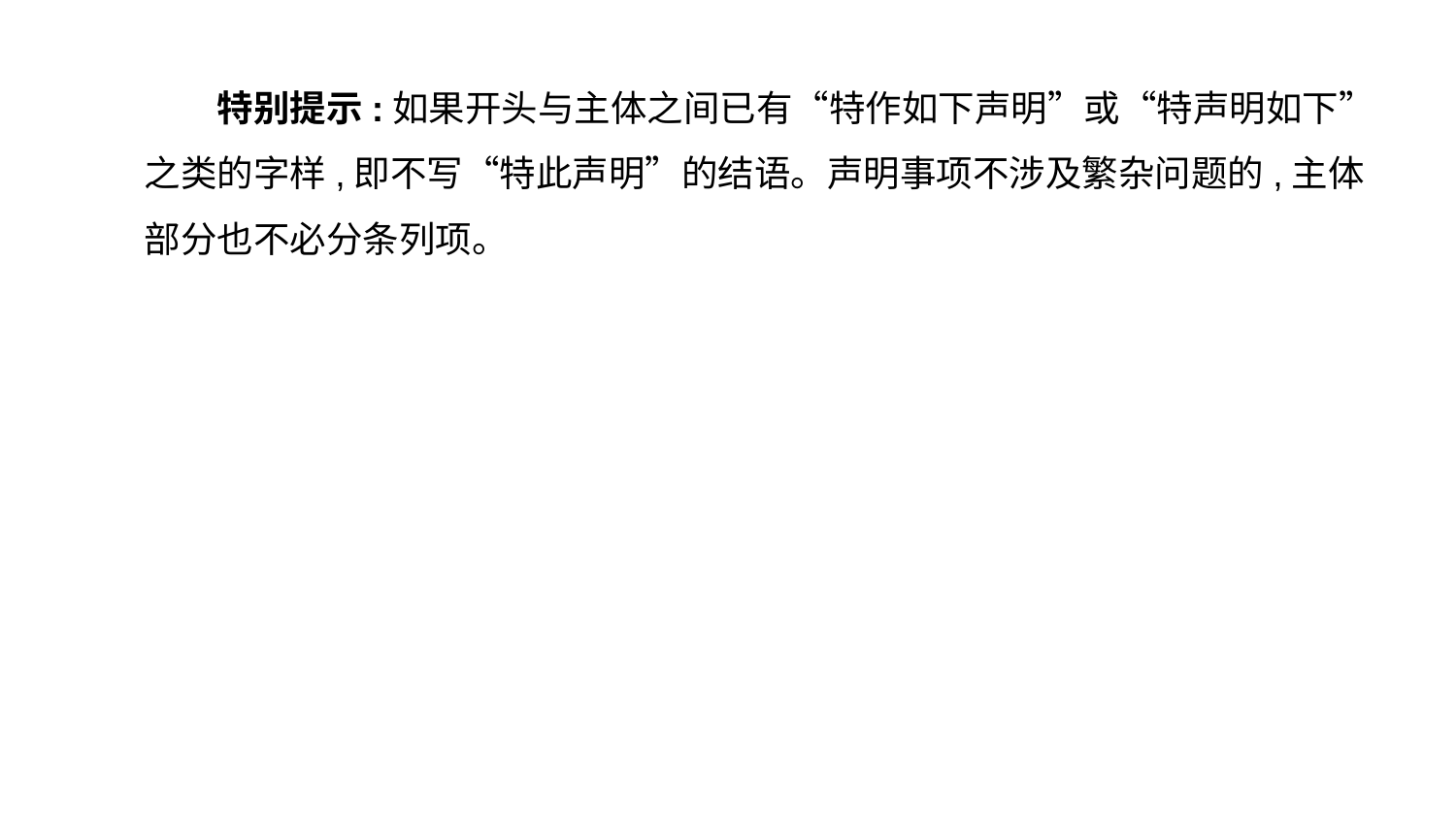

特别提示:如果开头与主体之间已有“特作如下声明”或“特声明如下”之类的字样,即不写“特此声明”的结语。声明事项不涉及繁杂问题的,主体部分也不必分条列项。